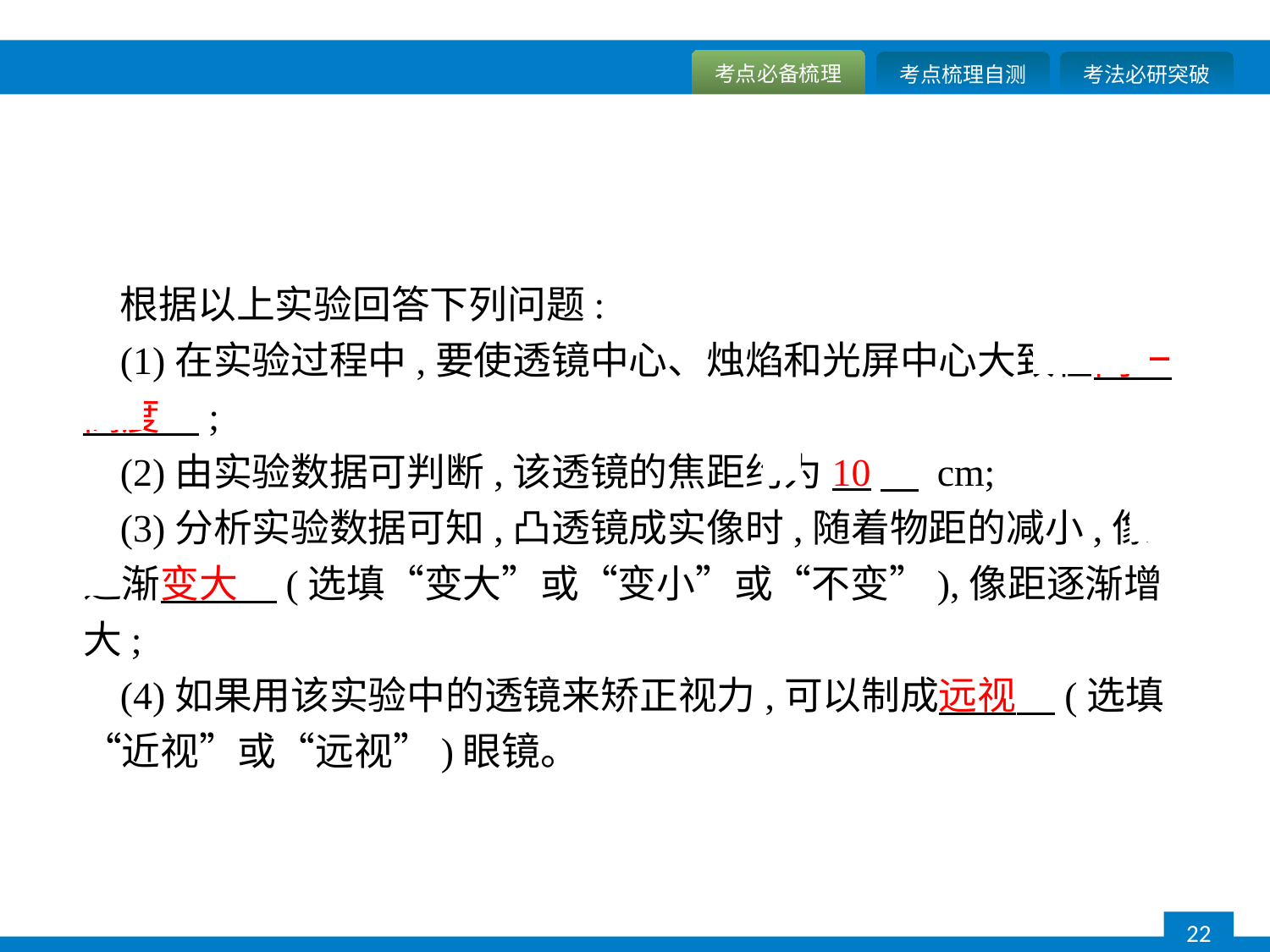

根据以上实验回答下列问题:
(1)在实验过程中,要使透镜中心、烛焰和光屏中心大致在同一高度　;
(2)由实验数据可判断,该透镜的焦距约为10　 cm;
(3)分析实验数据可知,凸透镜成实像时,随着物距的减小,像逐渐变大　(选填“变大”或“变小”或“不变”),像距逐渐增大;
(4)如果用该实验中的透镜来矫正视力,可以制成远视　(选填“近视”或“远视”)眼镜。